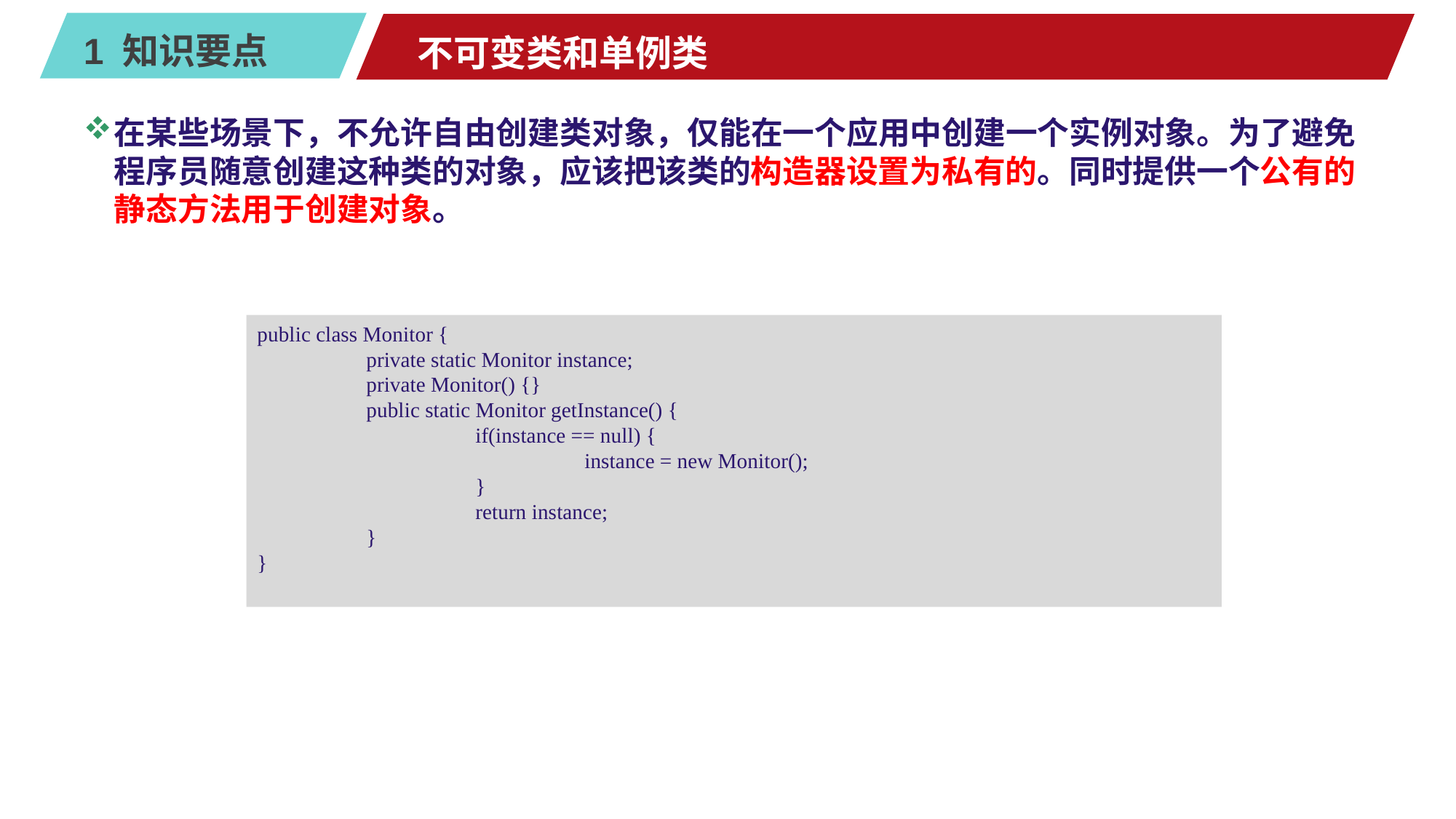

# 不可变类和单例类
在某些场景下，不允许自由创建类对象，仅能在一个应用中创建一个实例对象。为了避免程序员随意创建这种类的对象，应该把该类的构造器设置为私有的。同时提供一个公有的静态方法用于创建对象。

public class Monitor {
	private static Monitor instance;
	private Monitor() {}
	public static Monitor getInstance() {
		if(instance == null) {
			instance = new Monitor();
		}
		return instance;
	}
}